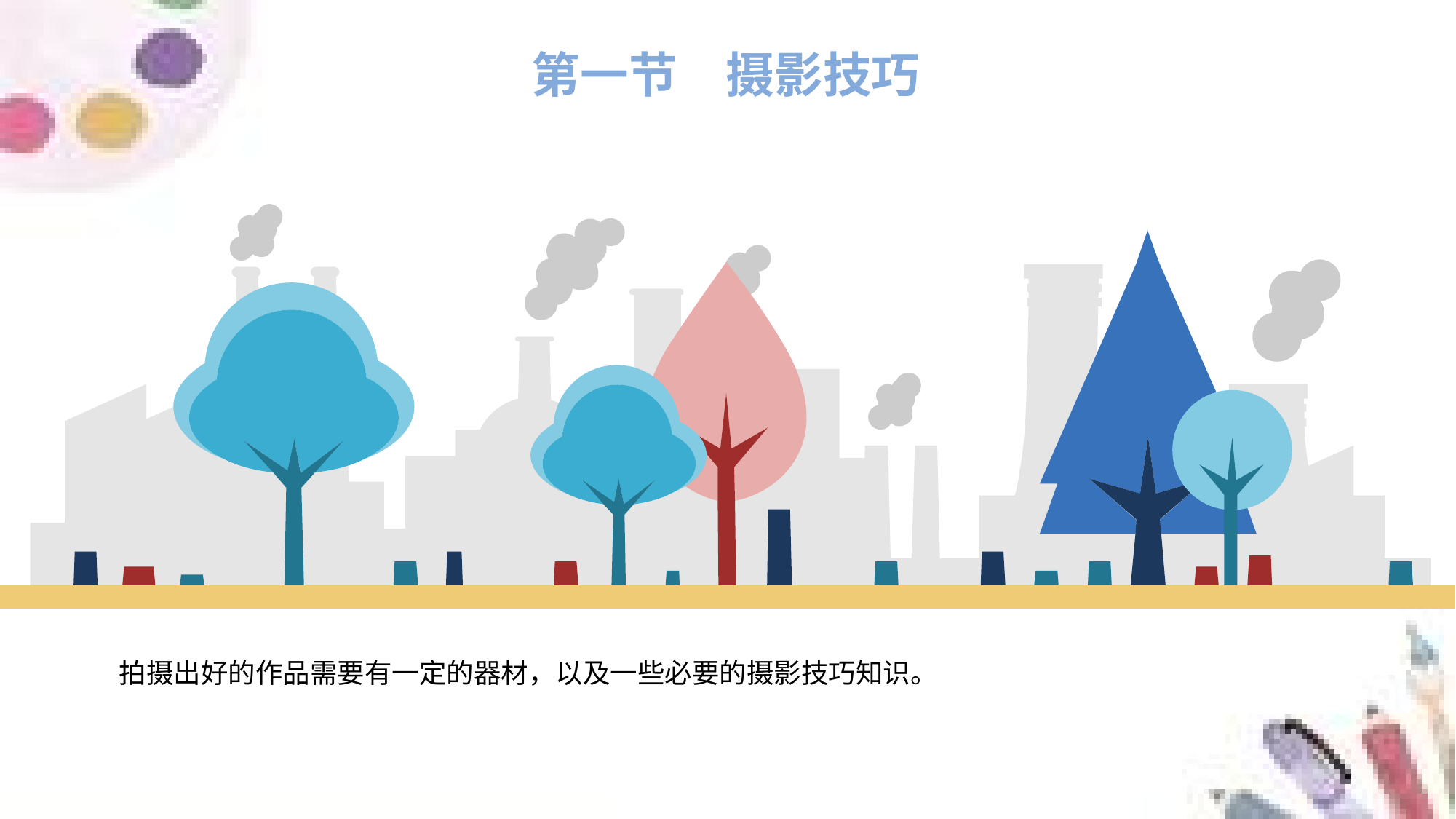

第一节　摄影技巧

拍摄出好的作品需要有一定的器材，以及一些必要的摄影技巧知识。